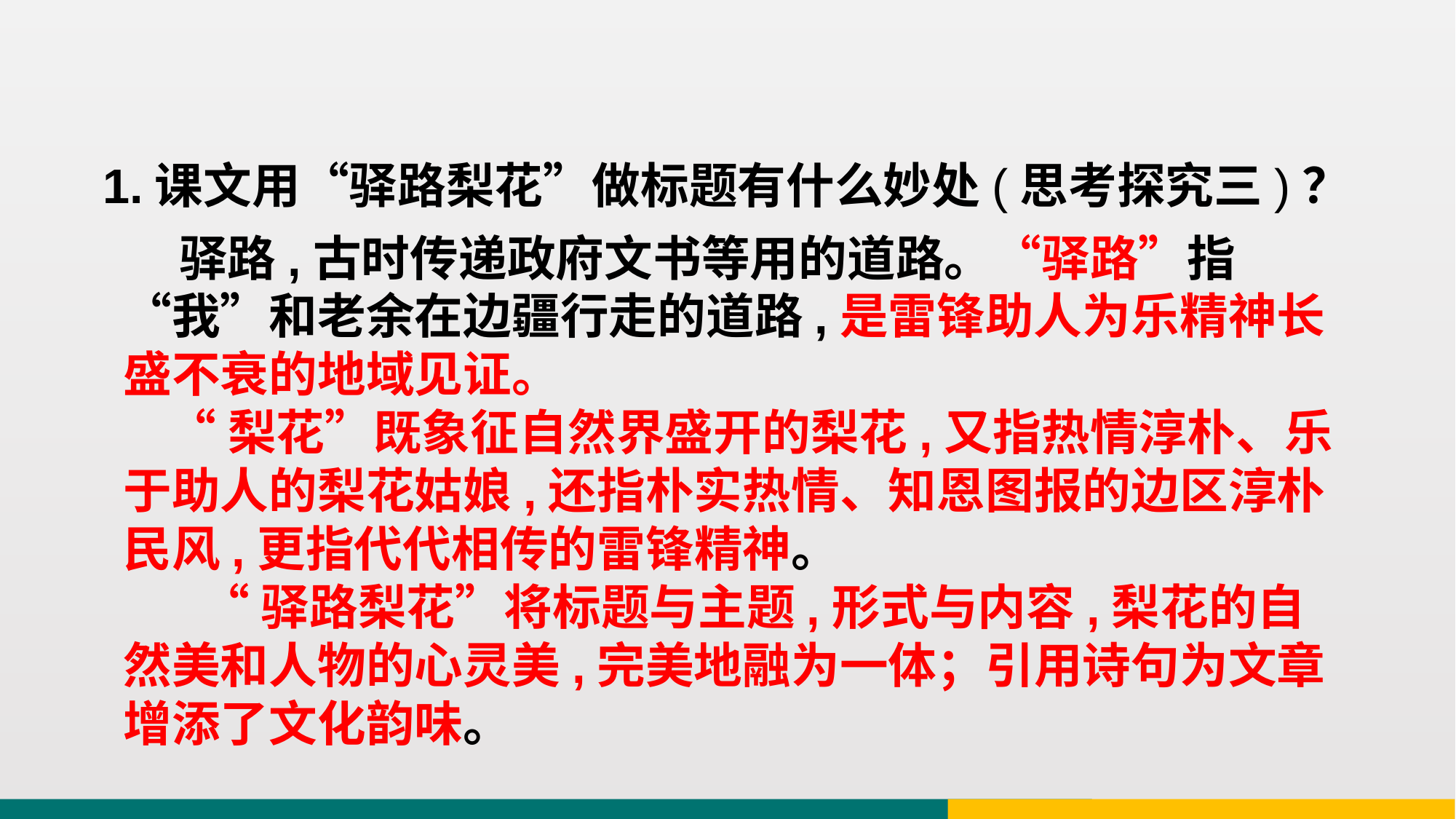

1.课文用“驿路梨花”做标题有什么妙处(思考探究三)？
    驿路,古时传递政府文书等用的道路。“驿路”指“我”和老余在边疆行走的道路,是雷锋助人为乐精神长盛不衰的地域见证。
    “梨花”既象征自然界盛开的梨花,又指热情淳朴、乐于助人的梨花姑娘,还指朴实热情、知恩图报的边区淳朴民风,更指代代相传的雷锋精神。
       “驿路梨花”将标题与主题,形式与内容,梨花的自然美和人物的心灵美,完美地融为一体；引用诗句为文章增添了文化韵味。